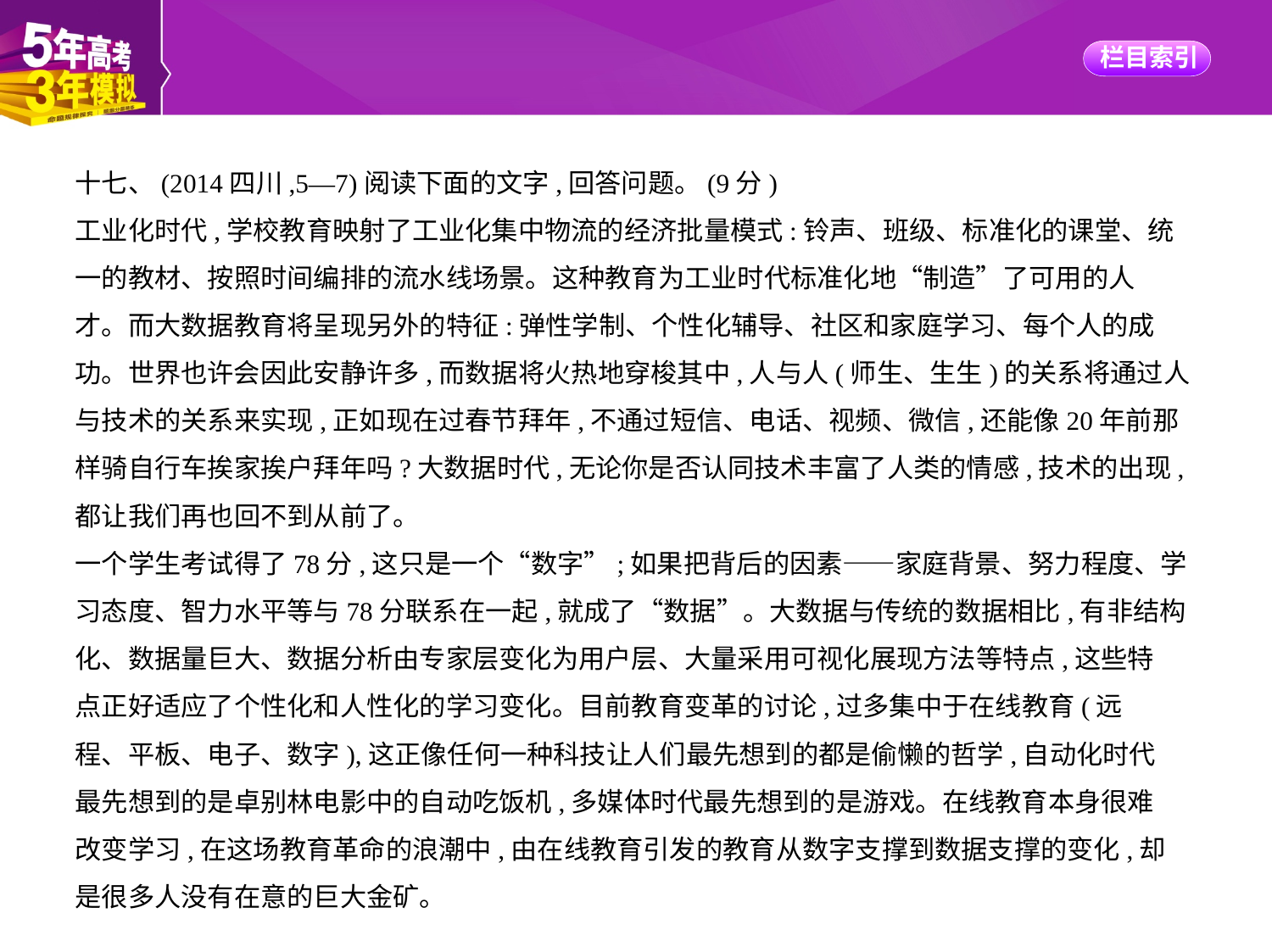

十七、(2014四川,5—7)阅读下面的文字,回答问题。(9分)
工业化时代,学校教育映射了工业化集中物流的经济批量模式:铃声、班级、标准化的课堂、统
一的教材、按照时间编排的流水线场景。这种教育为工业时代标准化地“制造”了可用的人
才。而大数据教育将呈现另外的特征:弹性学制、个性化辅导、社区和家庭学习、每个人的成
功。世界也许会因此安静许多,而数据将火热地穿梭其中,人与人(师生、生生)的关系将通过人
与技术的关系来实现,正如现在过春节拜年,不通过短信、电话、视频、微信,还能像20年前那
样骑自行车挨家挨户拜年吗?大数据时代,无论你是否认同技术丰富了人类的情感,技术的出现,
都让我们再也回不到从前了。
一个学生考试得了78分,这只是一个“数字”;如果把背后的因素——家庭背景、努力程度、学
习态度、智力水平等与78分联系在一起,就成了“数据”。大数据与传统的数据相比,有非结构
化、数据量巨大、数据分析由专家层变化为用户层、大量采用可视化展现方法等特点,这些特
点正好适应了个性化和人性化的学习变化。目前教育变革的讨论,过多集中于在线教育(远
程、平板、电子、数字),这正像任何一种科技让人们最先想到的都是偷懒的哲学,自动化时代
最先想到的是卓别林电影中的自动吃饭机,多媒体时代最先想到的是游戏。在线教育本身很难
改变学习,在这场教育革命的浪潮中,由在线教育引发的教育从数字支撑到数据支撑的变化,却
是很多人没有在意的巨大金矿。